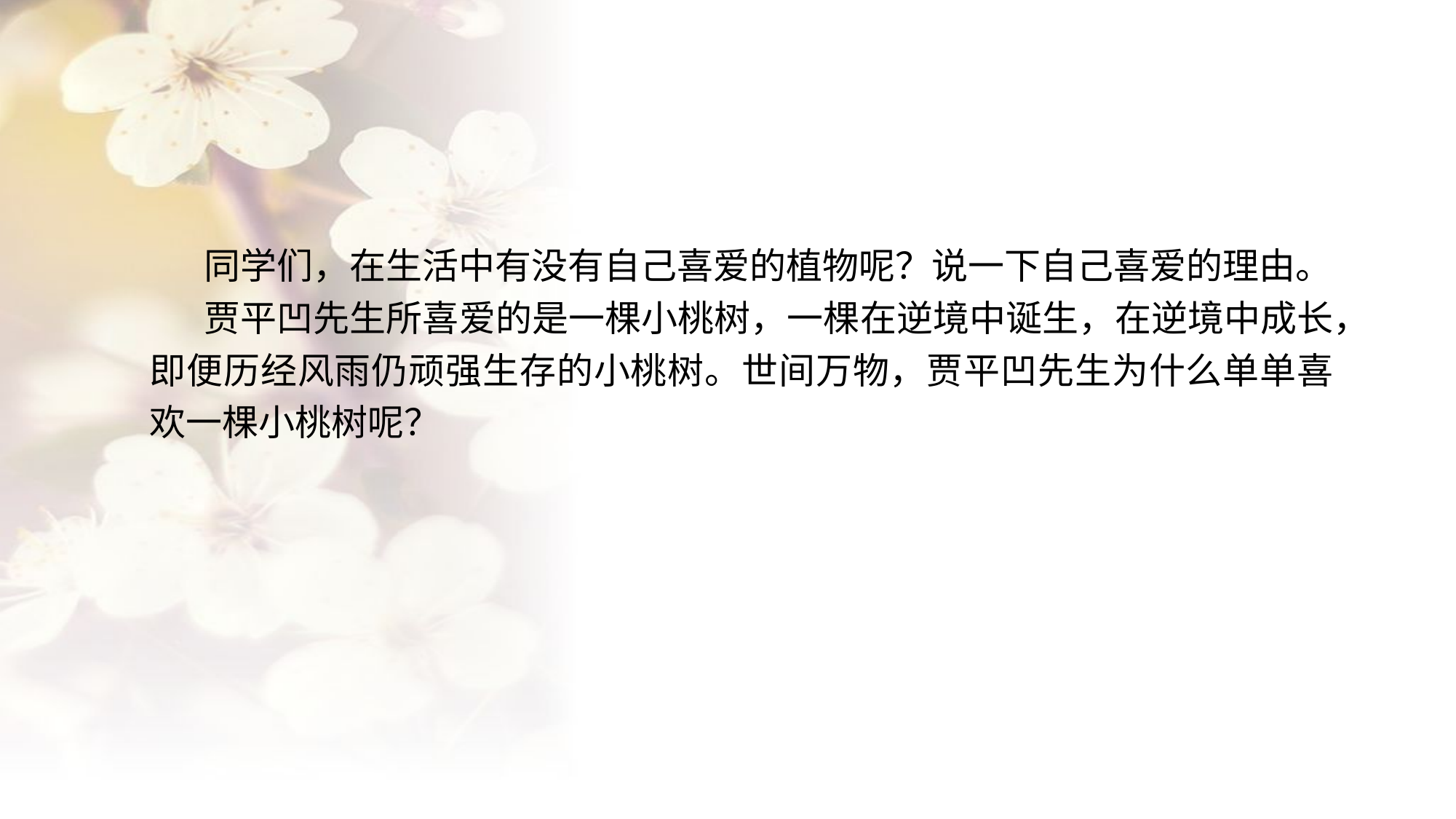

#

同学们，在生活中有没有自己喜爱的植物呢？说一下自己喜爱的理由。
贾平凹先生所喜爱的是一棵小桃树，一棵在逆境中诞生，在逆境中成长，即便历经风雨仍顽强生存的小桃树。世间万物，贾平凹先生为什么单单喜欢一棵小桃树呢？